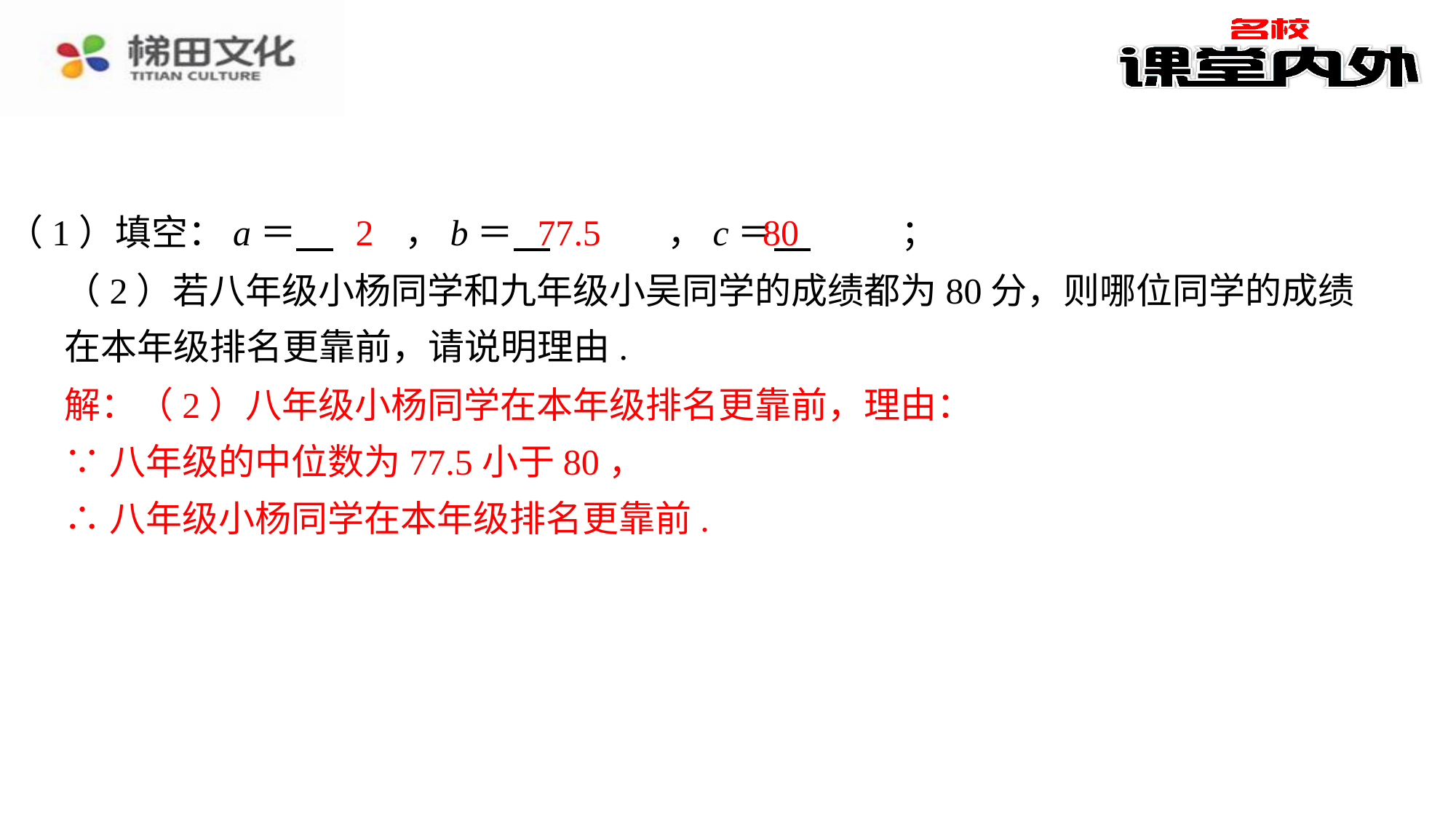

2
77.5
80
（1）填空：a＝ 　2　⁠，b＝ 　77.5　⁠，c＝ 　80　⁠；
（2）若八年级小杨同学和九年级小吴同学的成绩都为80分，则哪位同学的成绩在本年级排名更靠前，请说明理由.
解：（2）八年级小杨同学在本年级排名更靠前，理由：
解：（2）八年级小杨同学在本年级排名更靠前，理由：⁠
∵八年级的中位数为77.5小于80，⁠
∴八年级小杨同学在本年级排名更靠前.⁠
∵八年级的中位数为77.5小于80，
∴八年级小杨同学在本年级排名更靠前.